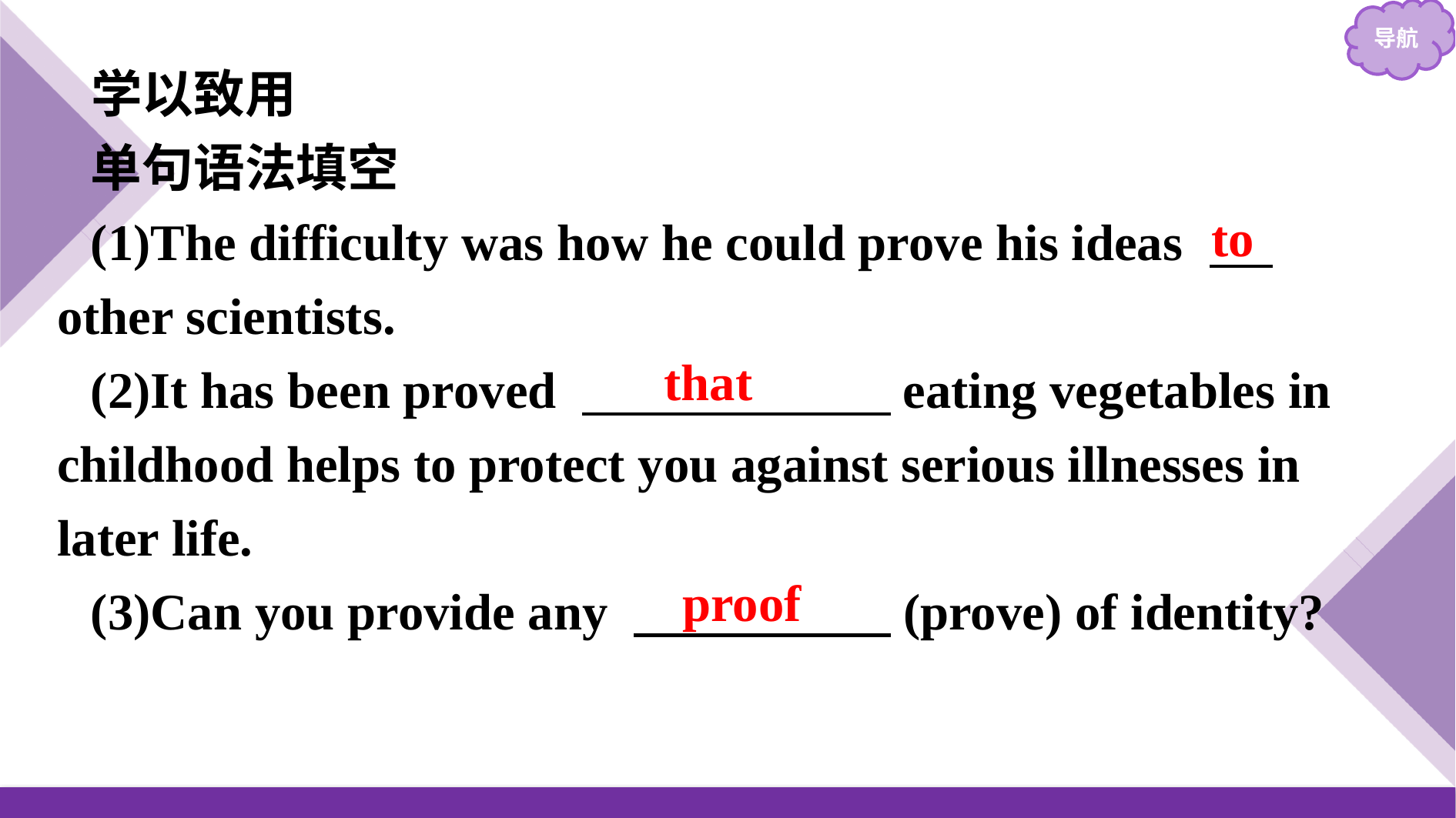

学以致用
单句语法填空
(1)The difficulty was how he could prove his ideas 　  other scientists.
(2)It has been proved 　　　　　　eating vegetables in childhood helps to protect you against serious illnesses in later life.
(3)Can you provide any 　　　　　(prove) of identity?
to
that
proof